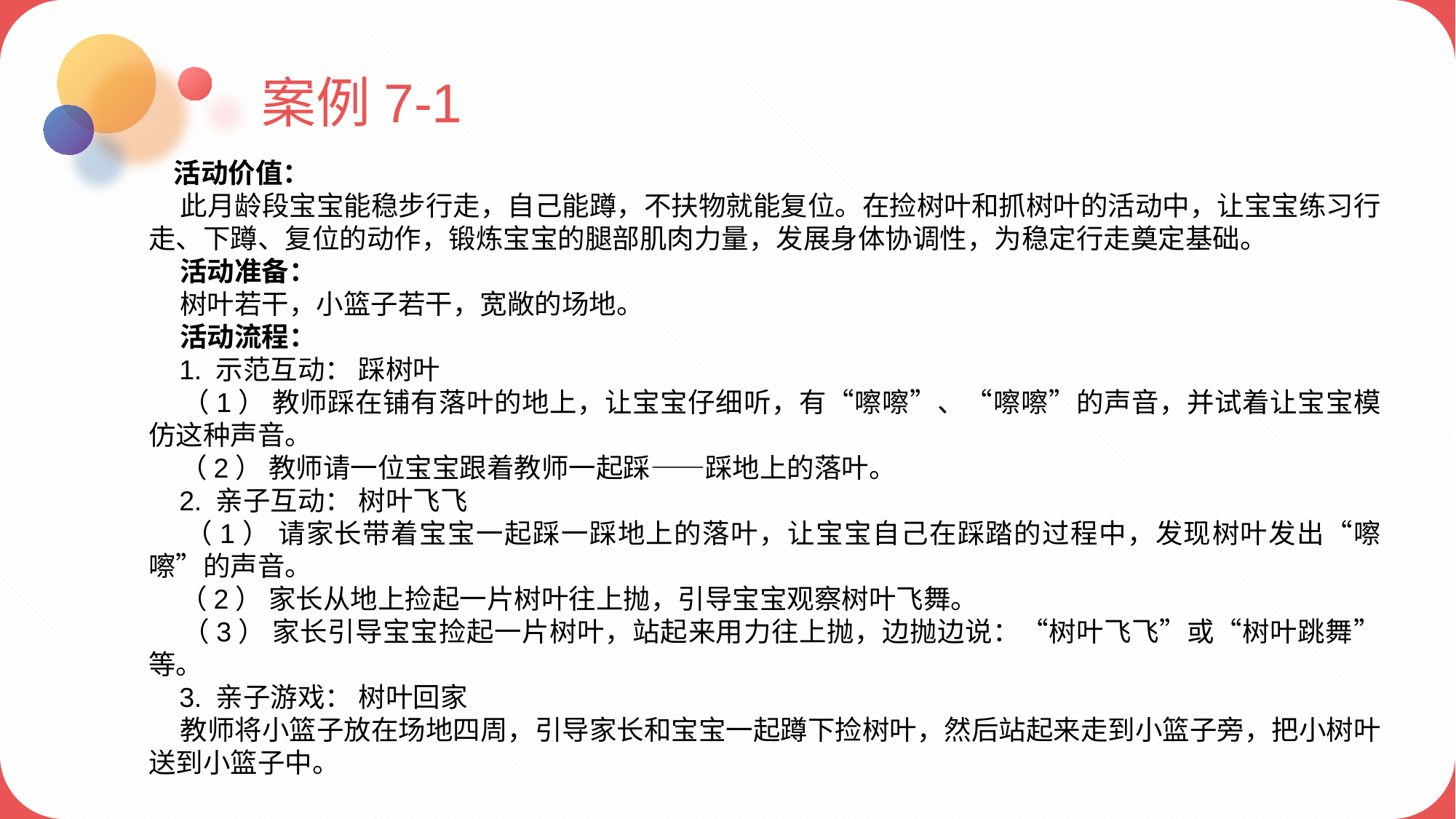

案例7-1
   活动价值：
    此月龄段宝宝能稳步行走，自己能蹲，不扶物就能复位。在捡树叶和抓树叶的活动中，让宝宝练习行走、下蹲、复位的动作，锻炼宝宝的腿部肌肉力量，发展身体协调性，为稳定行走奠定基础。
    活动准备：
    树叶若干，小篮子若干，宽敞的场地。
    活动流程：
    1. 示范互动： 踩树叶
    （1） 教师踩在铺有落叶的地上，让宝宝仔细听，有“嚓嚓”、“嚓嚓”的声音，并试着让宝宝模仿这种声音。
    （2） 教师请一位宝宝跟着教师一起踩——踩地上的落叶。
    2. 亲子互动： 树叶飞飞
    （1） 请家长带着宝宝一起踩一踩地上的落叶，让宝宝自己在踩踏的过程中，发现树叶发出“嚓嚓”的声音。
    （2） 家长从地上捡起一片树叶往上抛，引导宝宝观察树叶飞舞。
    （3） 家长引导宝宝捡起一片树叶，站起来用力往上抛，边抛边说：“树叶飞飞”或“树叶跳舞”等。
    3. 亲子游戏： 树叶回家
    教师将小篮子放在场地四周，引导家长和宝宝一起蹲下捡树叶，然后站起来走到小篮子旁，把小树叶送到小篮子中。